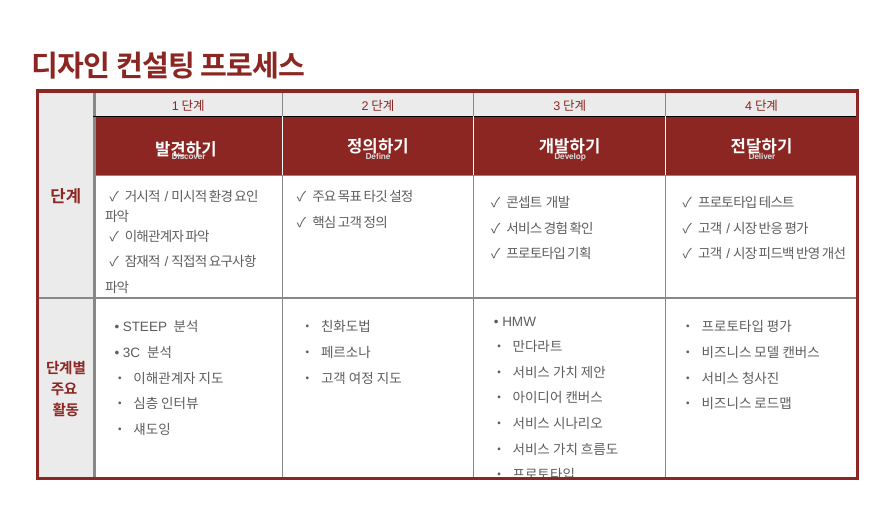

디자인 컨설팅 프로세스

| 단계 | 1단계 | 2단계 | 3단계 | 4단계 |
| --- | --- | --- | --- | --- |
|  | 발견하기 | 정의하기 | 개발하기 | 전달하기 |
|  | ✓ 거시적/미시적 환경 요인 파악 ✓ 이해관계자 파악 ✓ 잠재적/직접적 요구사항 파악 | ✓ 주요 목표 타깃 설정 ✓ 핵심 고객 정의 | ✓ 콘셉트 개발 ✓ 서비스 경험 확인 ✓ 프로토타입 기획 | ✓ 프로토타입 테스트 ✓ 고객/시장 반응 평가 ✓ 고객/시장 피드백 반영 개선 |
| 단계별 주요 활동 | • STEEP 분석 • 3C 분석 • 이해관계자 지도 • 심층 인터뷰 • 섀도잉 | • 친화도법 • 페르소나 • 고객 여정 지도 | • HMW • 만다라트 • 서비스 가치 제안 • 아이디어 캔버스 • 서비스 시나리오 • 서비스 가치 흐름도 • 프로토타입 | • 프로토타입 평가 • 비즈니스 모델 캔버스 • 서비스 청사진 • 비즈니스 로드맵 |
Define
Develop
Deliver
Discover